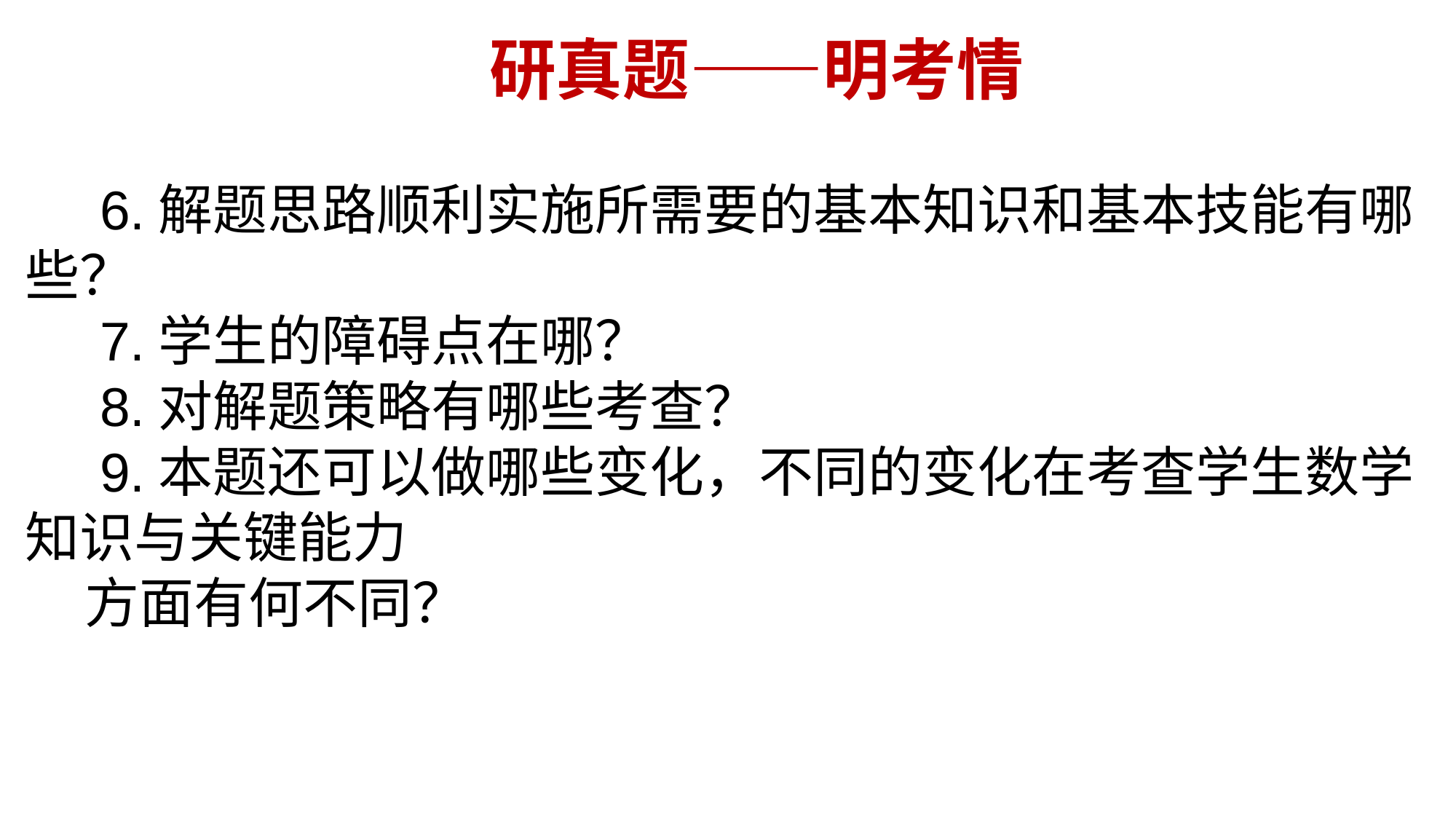

研真题——明考情
 6.解题思路顺利实施所需要的基本知识和基本技能有哪些？
 7.学生的障碍点在哪？
 8.对解题策略有哪些考查？
 9.本题还可以做哪些变化，不同的变化在考查学生数学知识与关键能力
方面有何不同？